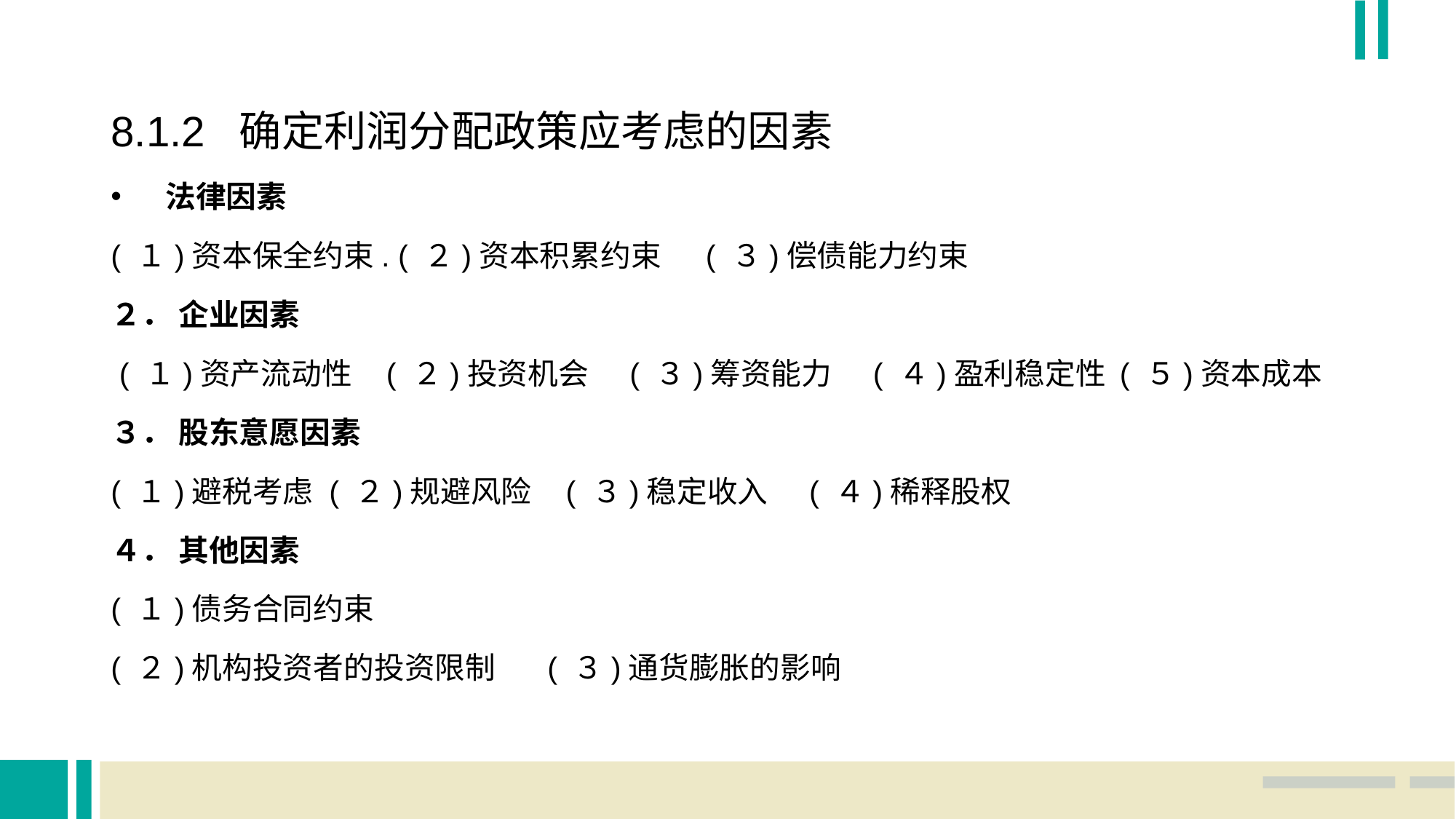

8.1.2  确定利润分配政策应考虑的因素
法律因素
( １)资本保全约束. ( ２)资本积累约束 　( ３)偿债能力约束
２． 企业因素
 ( １)资产流动性    ( ２)投资机会     ( ３)筹资能力     ( ４)盈利稳定性 ( ５)资本成本
３． 股东意愿因素
( １)避税考虑 	( ２)规避风险    ( ３)稳定收入     ( ４)稀释股权
４． 其他因素
( １)债务合同约束
( ２)机构投资者的投资限制	( ３)通货膨胀的影响